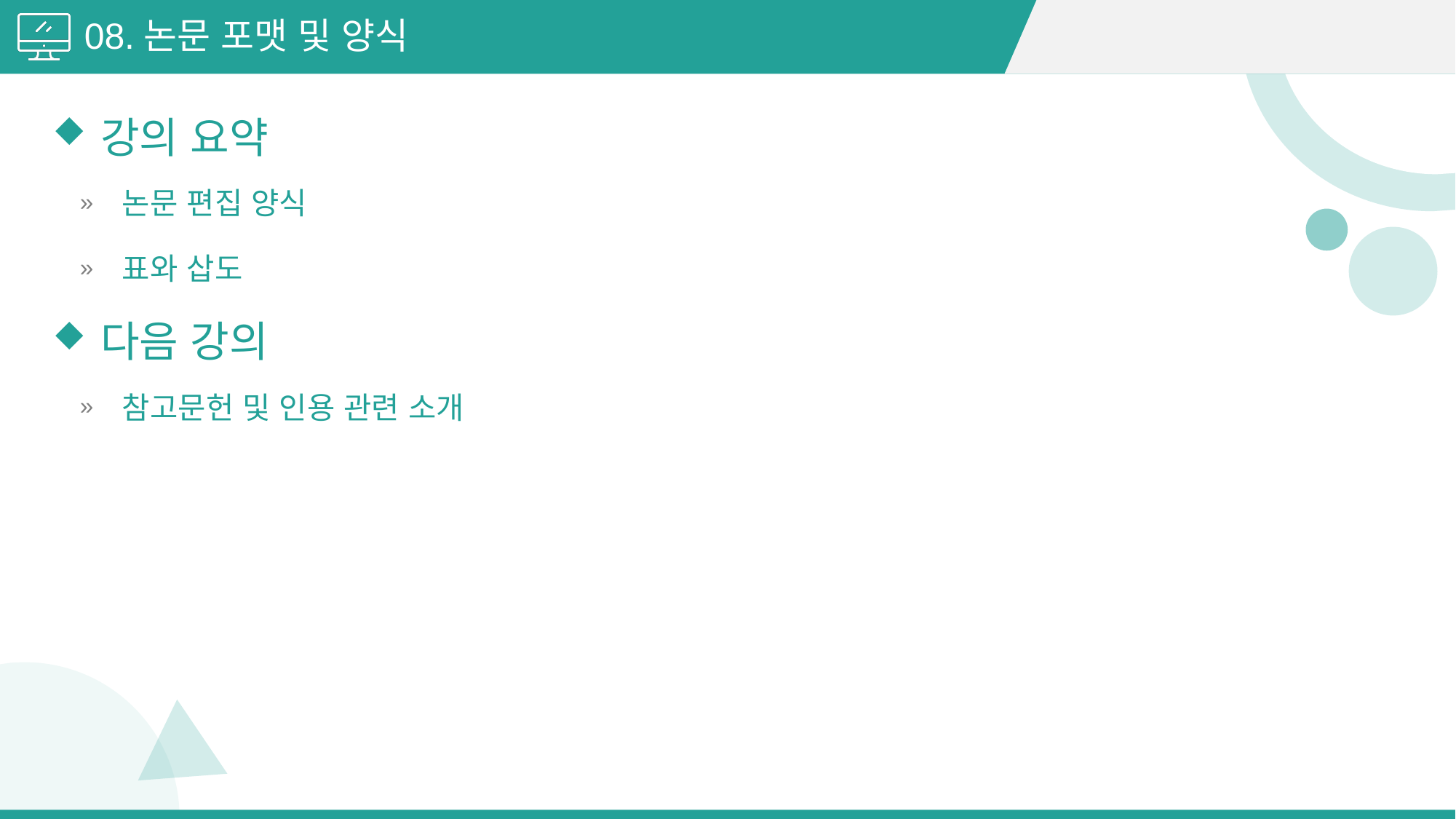

08.논문 포맷 및 양식
강의 요약
논문 편집 양식
표와 삽도
다음 강의
참고문헌 및 인용 관련 소개